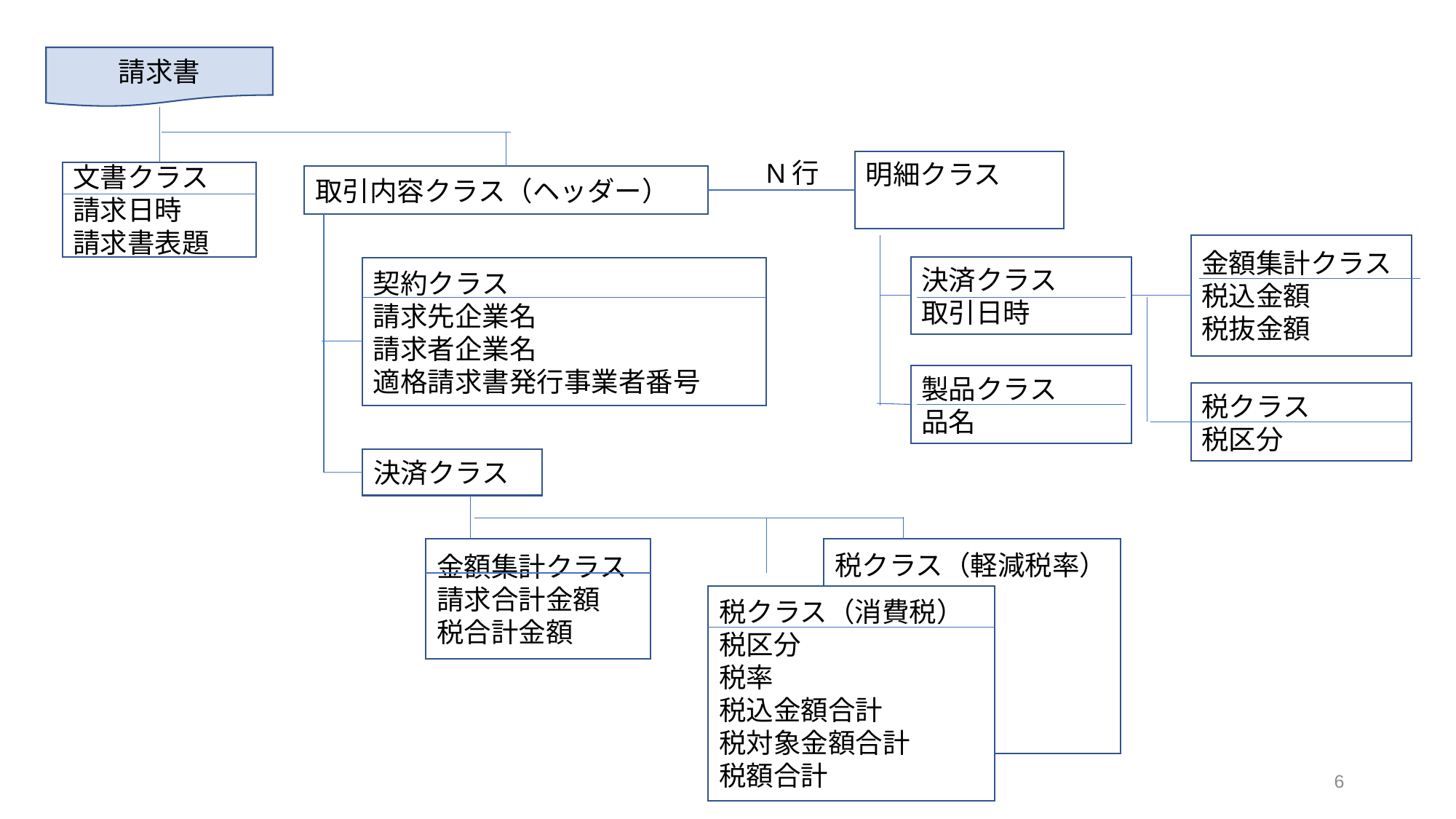

請求書
N行
明細クラス

文書クラス
請求日時
請求書表題
取引内容クラス（ヘッダー）
金額集計クラス
税込金額
税抜金額
決済クラス
取引日時
契約クラス
請求先企業名
請求者企業名
適格請求書発行事業者番号
製品クラス
品名
税クラス
税区分
決済クラス
金額集計クラス
請求合計金額
税合計金額
税クラス（軽減税率）

税クラス（消費税）
税区分
税率
税込金額合計
税対象金額合計
税額合計
6